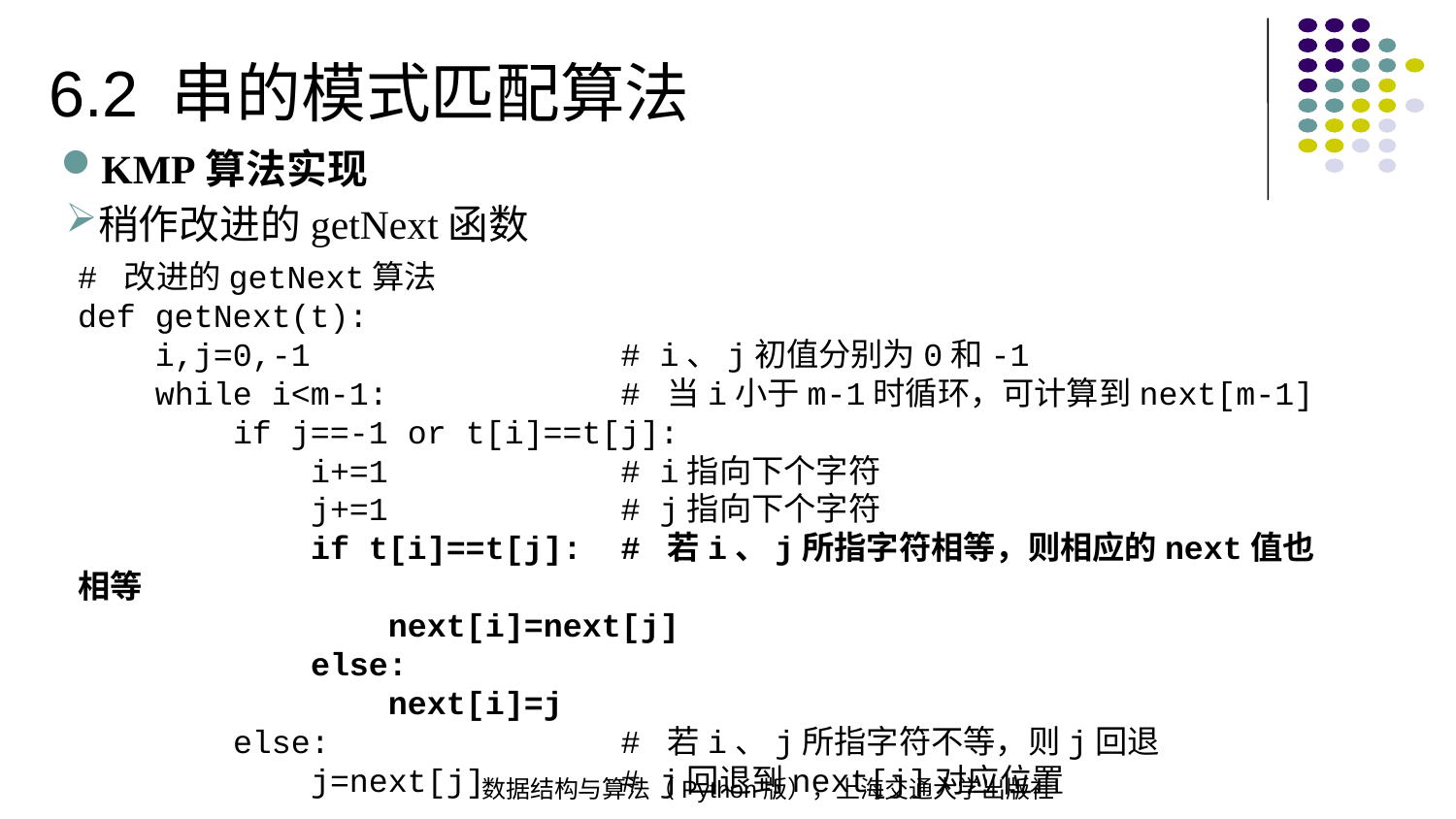

6.2 串的模式匹配算法
KMP算法实现
稍作改进的getNext函数
# 改进的getNext算法
def getNext(t):
    i,j=0,-1                # i、j初值分别为0和-1
    while i<m-1:            # 当i小于m-1时循环，可计算到next[m-1]
        if j==-1 or t[i]==t[j]:
            i+=1            # i指向下个字符
            j+=1            # j指向下个字符
            if t[i]==t[j]:  # 若i、j所指字符相等，则相应的next值也相等
                next[i]=next[j]
            else:
                next[i]=j
        else:               # 若i、j所指字符不等，则j回退
            j=next[j]       # j回退到next[j]对应位置